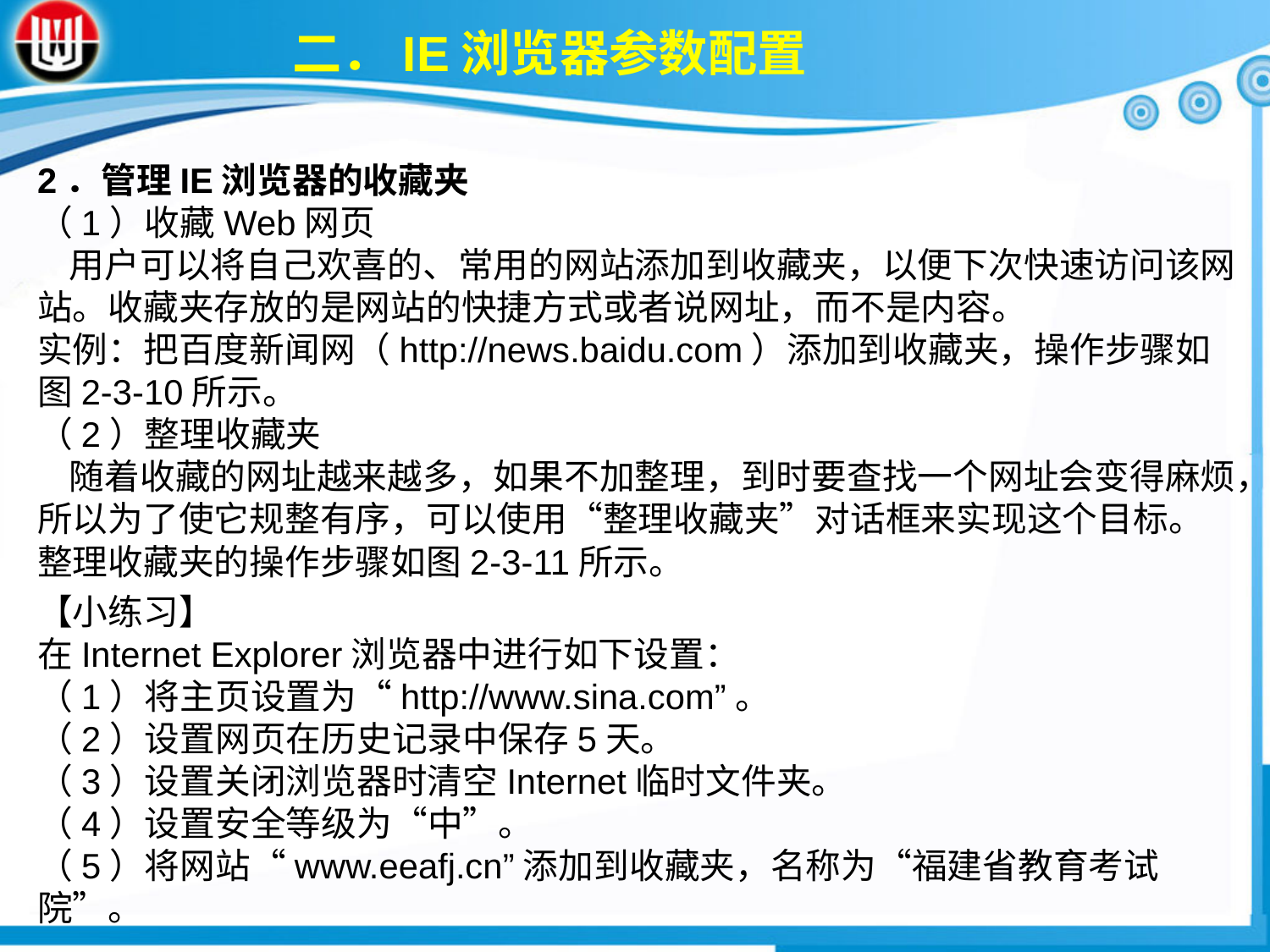

二．IE浏览器参数配置
2．管理IE浏览器的收藏夹
（1）收藏Web网页
   用户可以将自己欢喜的、常用的网站添加到收藏夹，以便下次快速访问该网站。收藏夹存放的是网站的快捷方式或者说网址，而不是内容。
实例：把百度新闻网（http://news.baidu.com）添加到收藏夹，操作步骤如图2-3-10所示。
（2）整理收藏夹   随着收藏的网址越来越多，如果不加整理，到时要查找一个网址会变得麻烦，所以为了使它规整有序，可以使用“整理收藏夹”对话框来实现这个目标。整理收藏夹的操作步骤如图2-3-11所示。

【小练习】在Internet Explorer浏览器中进行如下设置：（1）将主页设置为“http://www.sina.com”。（2）设置网页在历史记录中保存5天。（3）设置关闭浏览器时清空Internet临时文件夹。（4）设置安全等级为“中”。（5）将网站“www.eeafj.cn”添加到收藏夹，名称为“福建省教育考试院”。